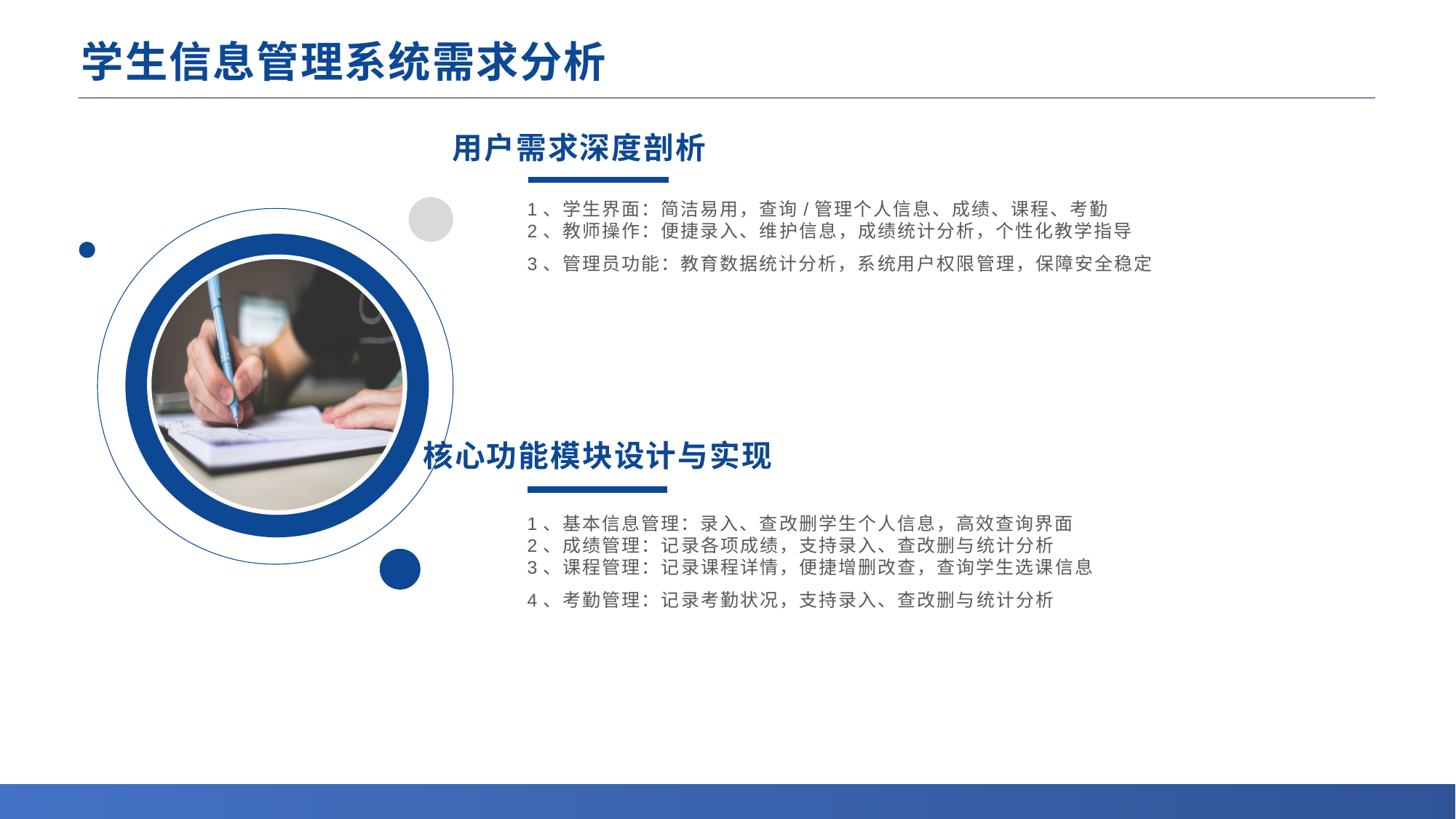

# 学生信息管理系统需求分析
用户需求深度剖析

1、学生界面：简洁易用，查询/管理个人信息、成绩、课程、考勤
2、教师操作：便捷录入、维护信息，成绩统计分析，个性化教学指导
3、管理员功能：教育数据统计分析，系统用户权限管理，保障安全稳定

核心功能模块设计与实现
1、基本信息管理：录入、查改删学生个人信息，高效查询界面
2、成绩管理：记录各项成绩，支持录入、查改删与统计分析
3、课程管理：记录课程详情，便捷增删改查，查询学生选课信息
4、考勤管理：记录考勤状况，支持录入、查改删与统计分析